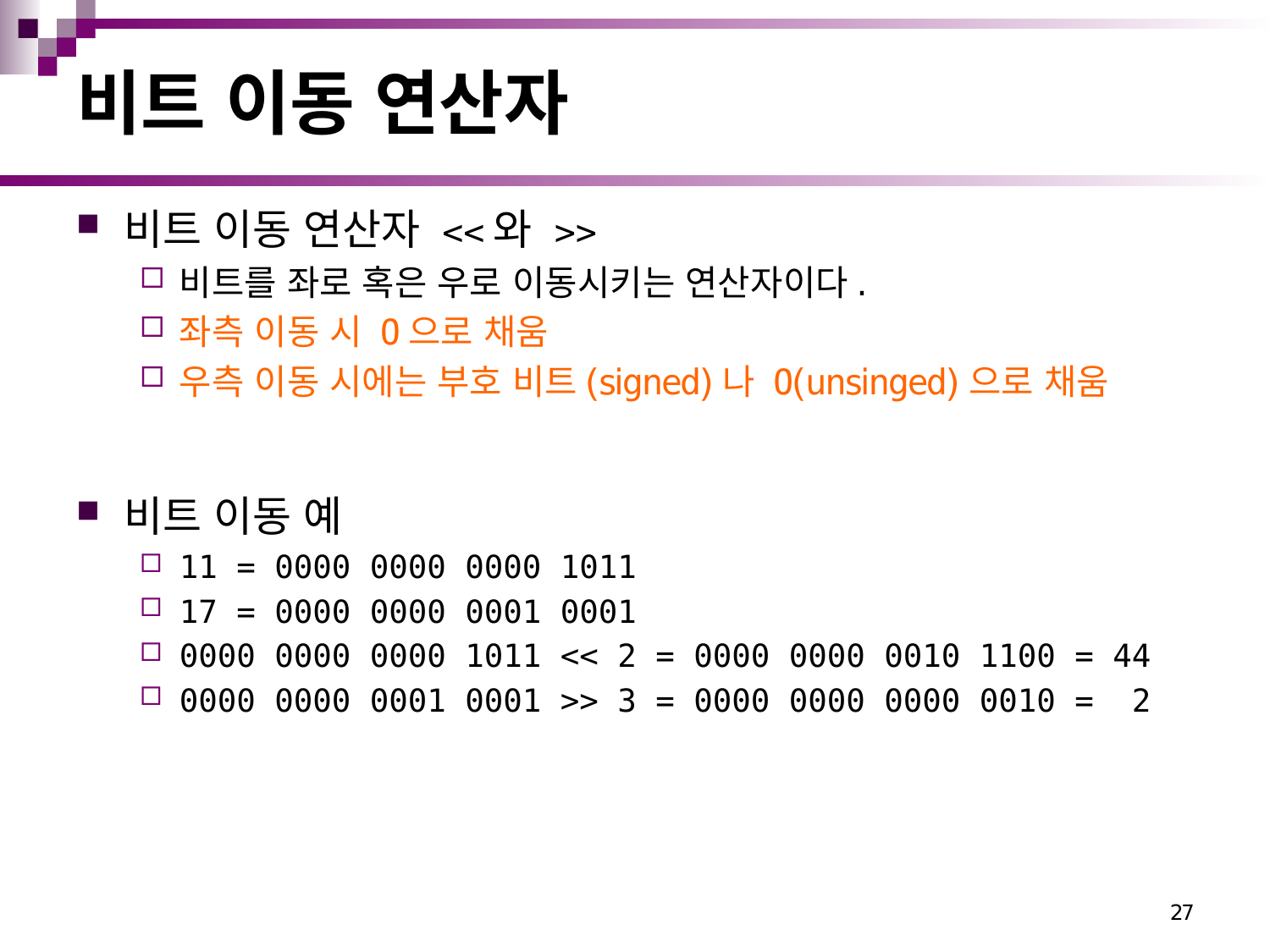

# 비트 이동 연산자
비트 이동 연산자 <<와 >>
비트를 좌로 혹은 우로 이동시키는 연산자이다.
좌측 이동 시 0으로 채움
우측 이동 시에는 부호 비트(signed)나 0(unsinged)으로 채움

비트 이동 예
11 = 0000 0000 0000 1011
17 = 0000 0000 0001 0001
0000 0000 0000 1011 << 2 = 0000 0000 0010 1100 = 44
0000 0000 0001 0001 >> 3 = 0000 0000 0000 0010 =  2
27